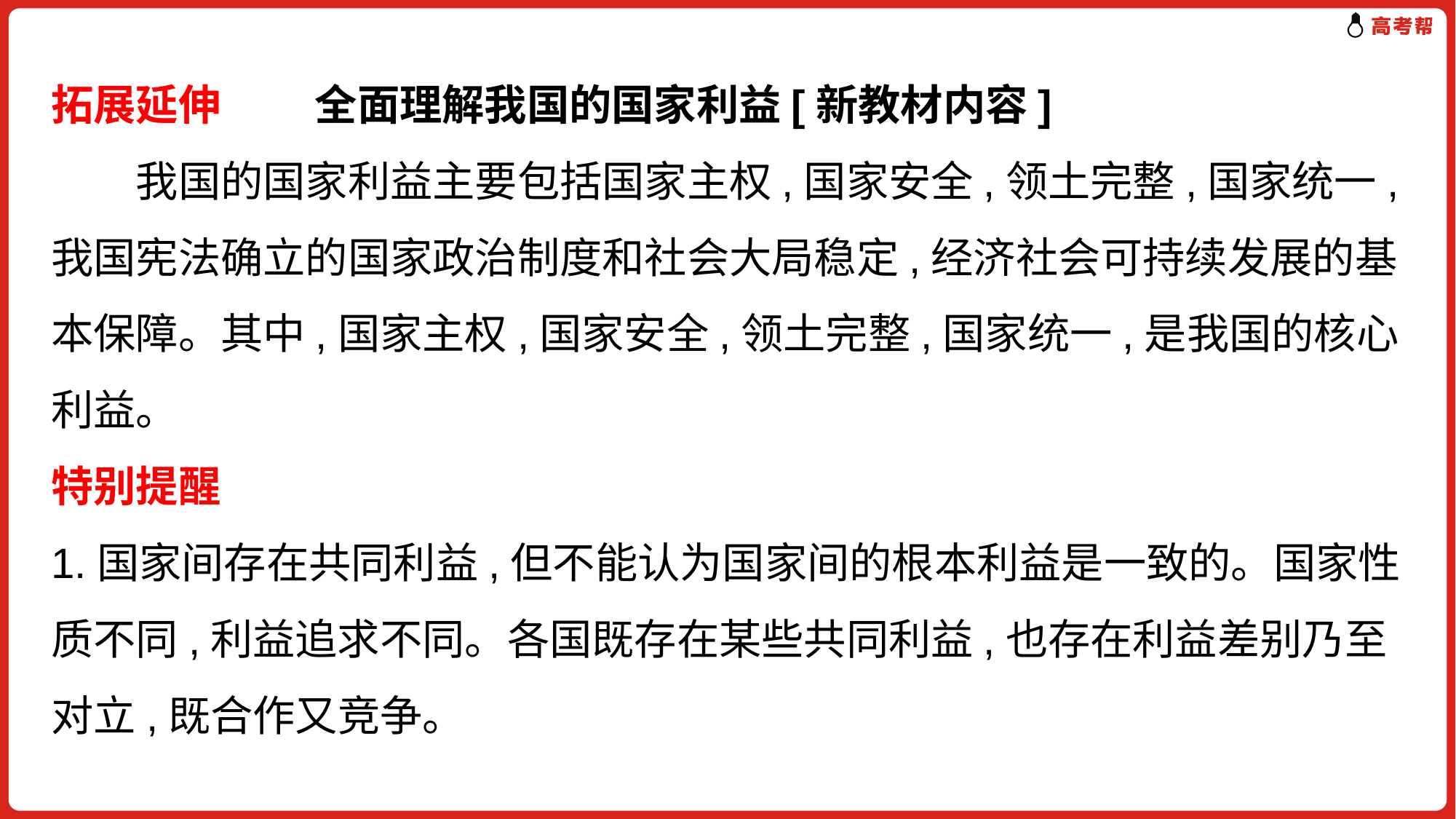

# 拓展延伸 　　全面理解我国的国家利益[新教材内容] 　　我国的国家利益主要包括国家主权,国家安全,领土完整,国家统一,我国宪法确立的国家政治制度和社会大局稳定,经济社会可持续发展的基本保障。其中,国家主权,国家安全,领土完整,国家统一,是我国的核心利益。 特别提醒 1.国家间存在共同利益,但不能认为国家间的根本利益是一致的。国家性质不同,利益追求不同。各国既存在某些共同利益,也存在利益差别乃至对立,既合作又竞争。